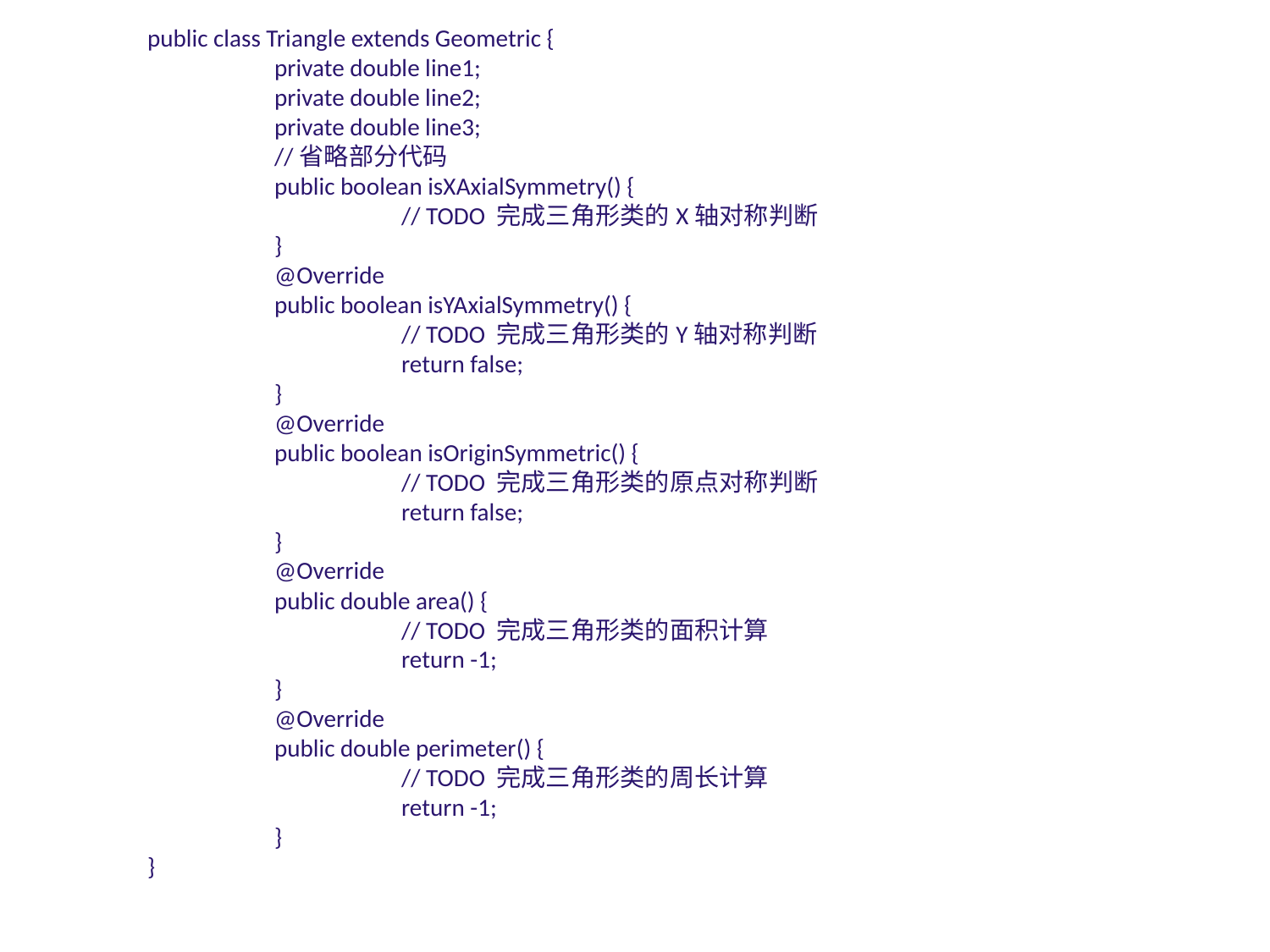

public class Triangle extends Geometric {
	private double line1;
	private double line2;
	private double line3;
	//省略部分代码
public boolean isXAxialSymmetry() {
		// TODO 完成三角形类的X轴对称判断
	}
	@Override
	public boolean isYAxialSymmetry() {
		// TODO 完成三角形类的Y轴对称判断
		return false;
	}
	@Override
	public boolean isOriginSymmetric() {
		// TODO 完成三角形类的原点对称判断
		return false;
	}
	@Override
	public double area() {
		// TODO 完成三角形类的面积计算
		return -1;
	}
	@Override
	public double perimeter() {
		// TODO 完成三角形类的周长计算
		return -1;
	}
}